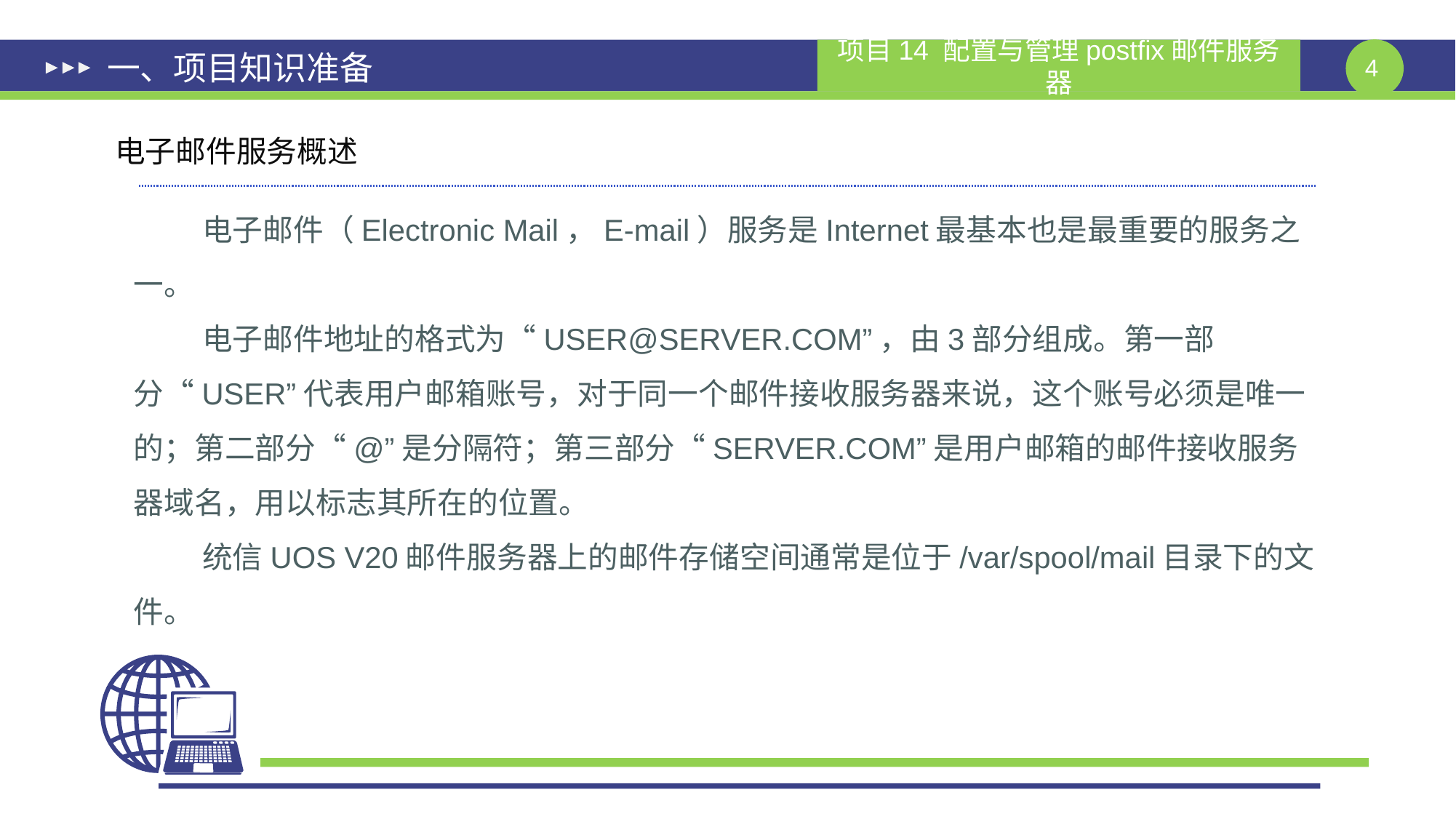

# 一、项目知识准备
电子邮件服务概述

 电子邮件（Electronic Mail，E-mail）服务是Internet最基本也是最重要的服务之一。
 电子邮件地址的格式为“USER@SERVER.COM”，由3部分组成。第一部分“USER”代表用户邮箱账号，对于同一个邮件接收服务器来说，这个账号必须是唯一的；第二部分“@”是分隔符；第三部分“SERVER.COM”是用户邮箱的邮件接收服务器域名，用以标志其所在的位置。
 统信UOS V20邮件服务器上的邮件存储空间通常是位于/var/spool/mail目录下的文件。